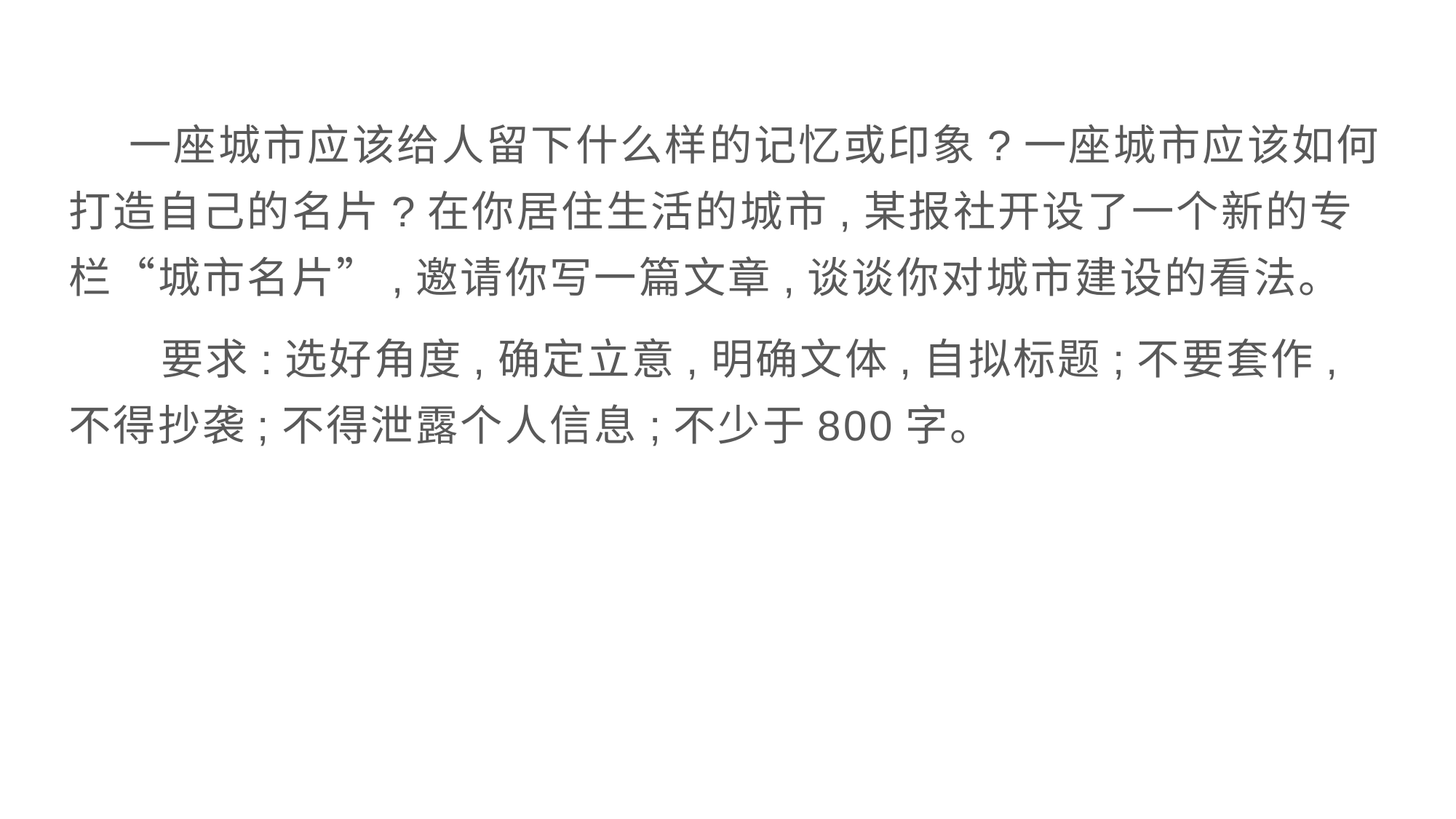

一座城市应该给人留下什么样的记忆或印象?一座城市应该如何打造自己的名片?在你居住生活的城市,某报社开设了一个新的专栏“城市名片”,邀请你写一篇文章,谈谈你对城市建设的看法。
       要求:选好角度,确定立意,明确文体,自拟标题;不要套作,不得抄袭;不得泄露个人信息;不少于800字。